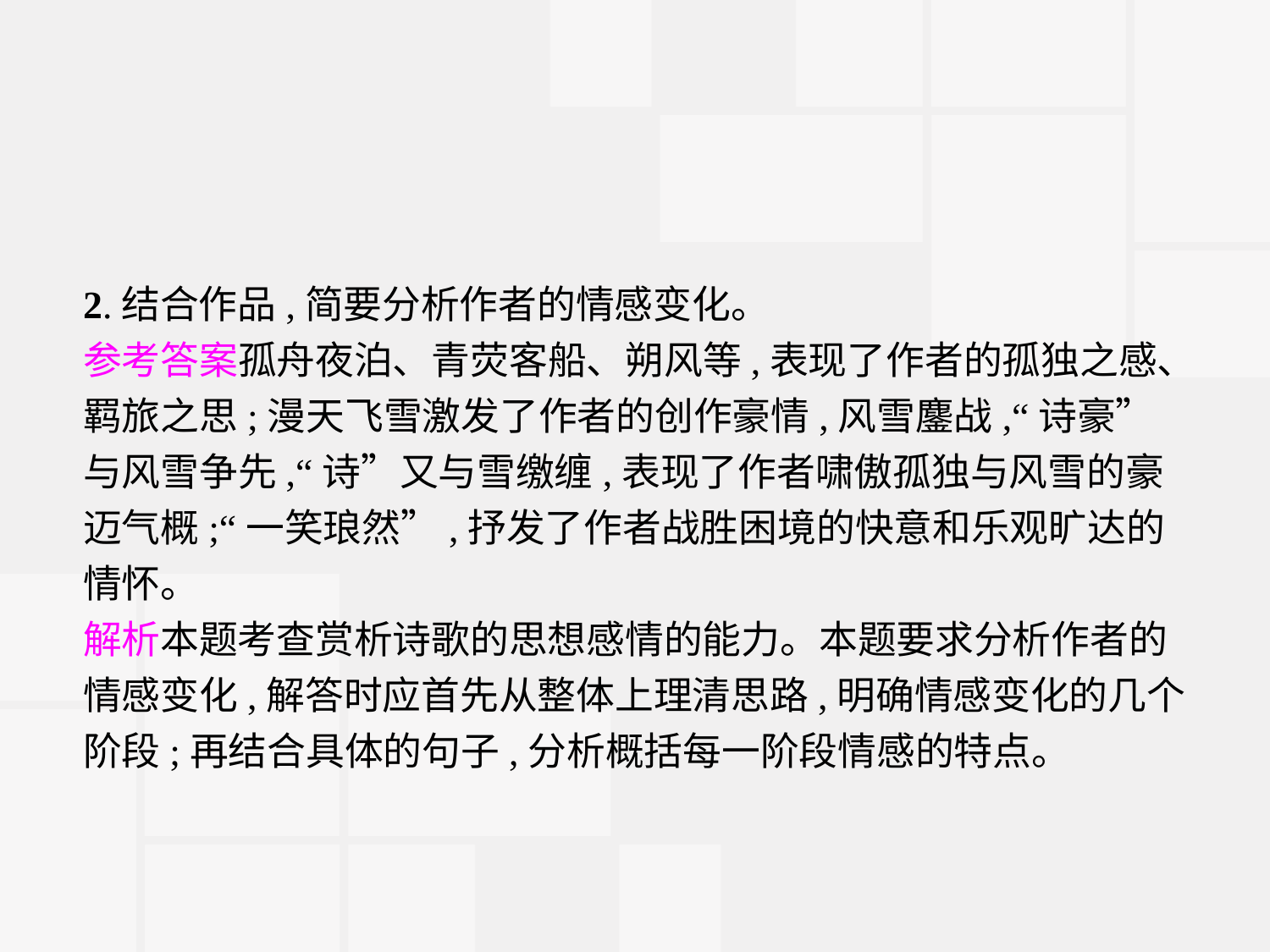

2.结合作品,简要分析作者的情感变化。
参考答案孤舟夜泊、青荧客船、朔风等,表现了作者的孤独之感、羁旅之思;漫天飞雪激发了作者的创作豪情,风雪鏖战,“诗豪”与风雪争先,“诗”又与雪缴缠,表现了作者啸傲孤独与风雪的豪迈气概;“一笑琅然”,抒发了作者战胜困境的快意和乐观旷达的情怀。
解析本题考查赏析诗歌的思想感情的能力。本题要求分析作者的情感变化,解答时应首先从整体上理清思路,明确情感变化的几个阶段;再结合具体的句子,分析概括每一阶段情感的特点。